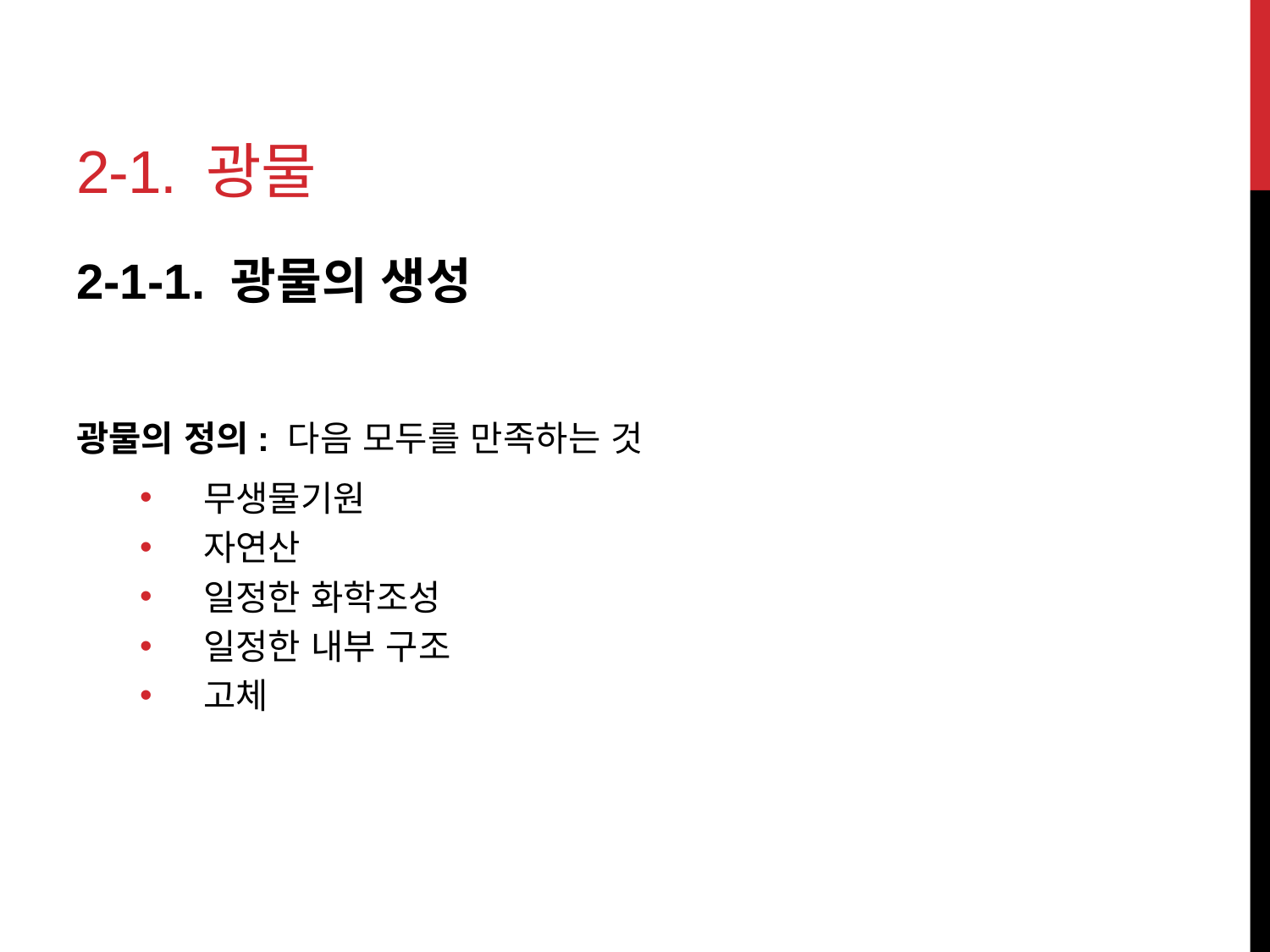

# 2-1. 광물
2-1-1. 광물의 생성

광물의 정의: 다음 모두를 만족하는 것
무생물기원
자연산
일정한 화학조성
일정한 내부 구조
고체